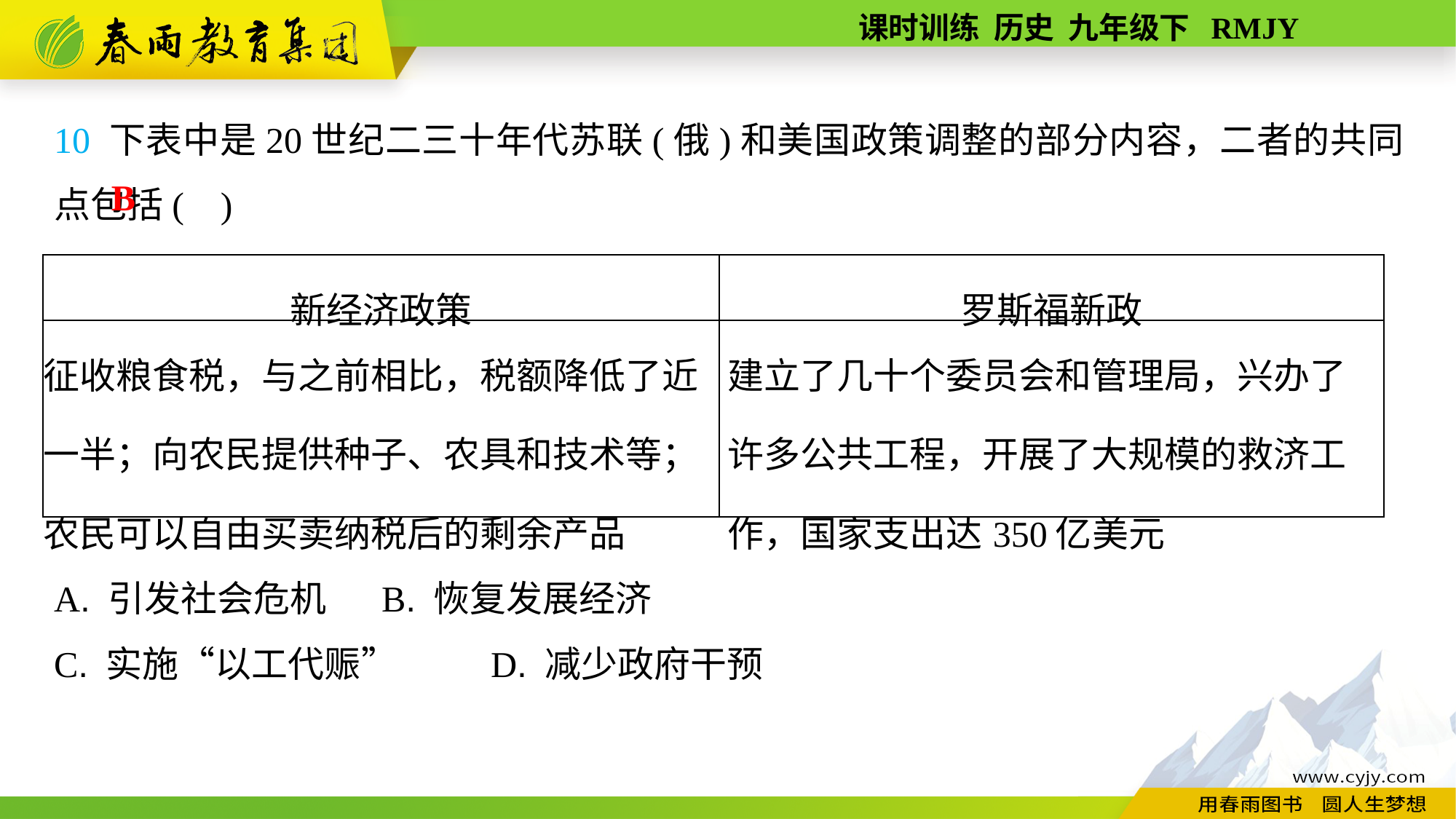

10 下表中是20世纪二三十年代苏联(俄)和美国政策调整的部分内容，二者的共同点包括(    )

A. 引发社会危机	B. 恢复发展经济
C. 实施“以工代赈”	D. 减少政府干预
B
| 新经济政策 | 罗斯福新政 |
| --- | --- |
| 征收粮食税，与之前相比，税额降低了近一半；向农民提供种子、农具和技术等；农民可以自由买卖纳税后的剩余产品 | 建立了几十个委员会和管理局，兴办了许多公共工程，开展了大规模的救济工作，国家支出达350亿美元 |